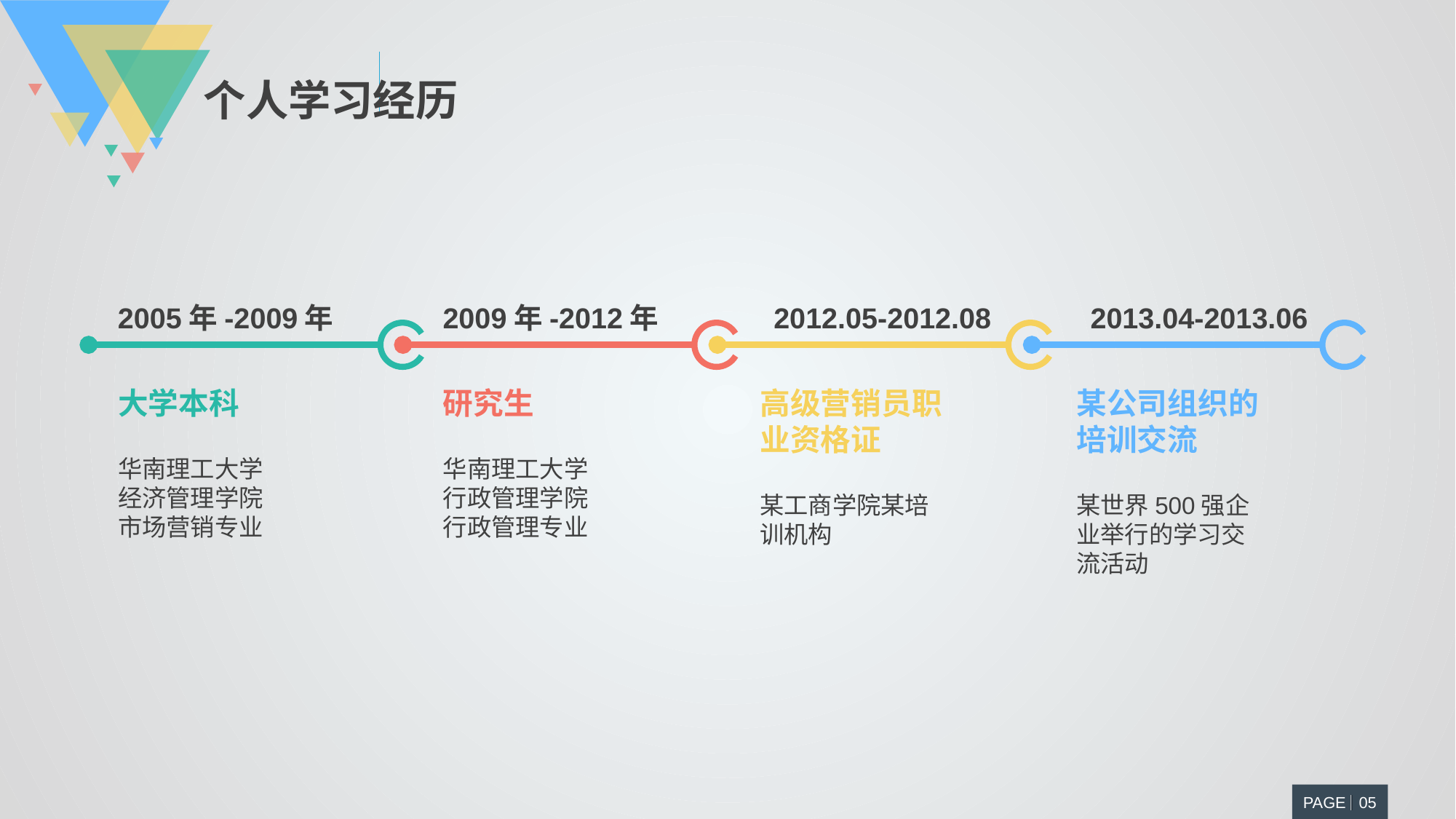

个人学习经历
2013.04-2013.06
2012.05-2012.08
2009年-2012年
2005年-2009年

大学本科

华南理工大学
经济管理学院
市场营销专业
研究生

华南理工大学
行政管理学院
行政管理专业
高级营销员职业资格证

某工商学院某培训机构
某公司组织的培训交流

某世界500强企业举行的学习交流活动

PAGE   05